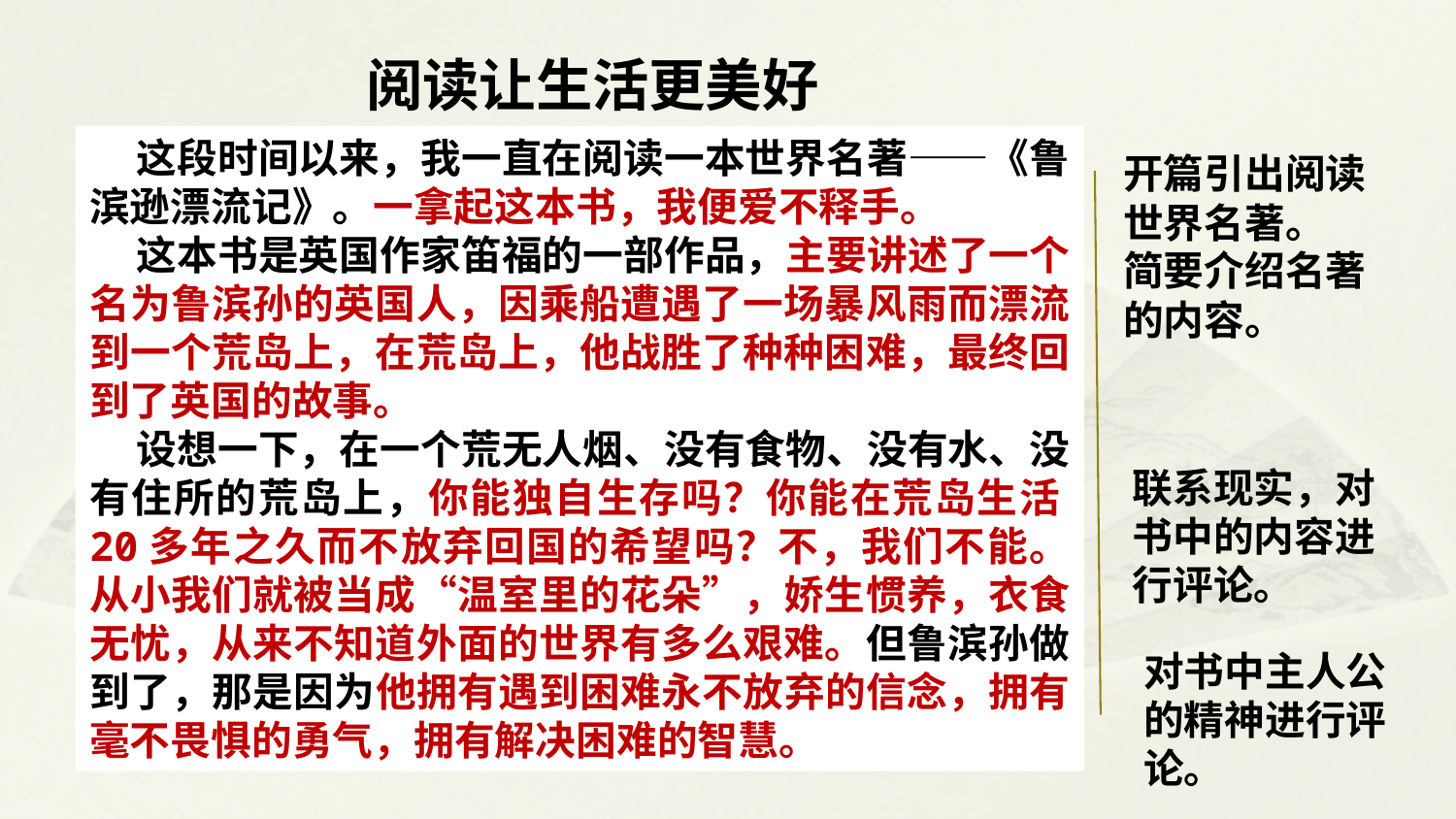

阅读让生活更美好
    这段时间以来，我一直在阅读一本世界名著——《鲁滨逊漂流记》。一拿起这本书，我便爱不释手。
    这本书是英国作家笛福的一部作品，主要讲述了一个名为鲁滨孙的英国人，因乘船遭遇了一场暴风雨而漂流到一个荒岛上，在荒岛上，他战胜了种种困难，最终回到了英国的故事。
    设想一下，在一个荒无人烟、没有食物、没有水、没有住所的荒岛上，你能独自生存吗？你能在荒岛生活20多年之久而不放弃回国的希望吗？不，我们不能。从小我们就被当成“温室里的花朵”，娇生惯养，衣食无忧，从来不知道外面的世界有多么艰难。但鲁滨孙做到了，那是因为他拥有遇到困难永不放弃的信念，拥有毫不畏惧的勇气，拥有解决困难的智慧。
开篇引出阅读世界名著。
简要介绍名著的内容。
联系现实，对书中的内容进行评论。
对书中主人公的精神进行评论。